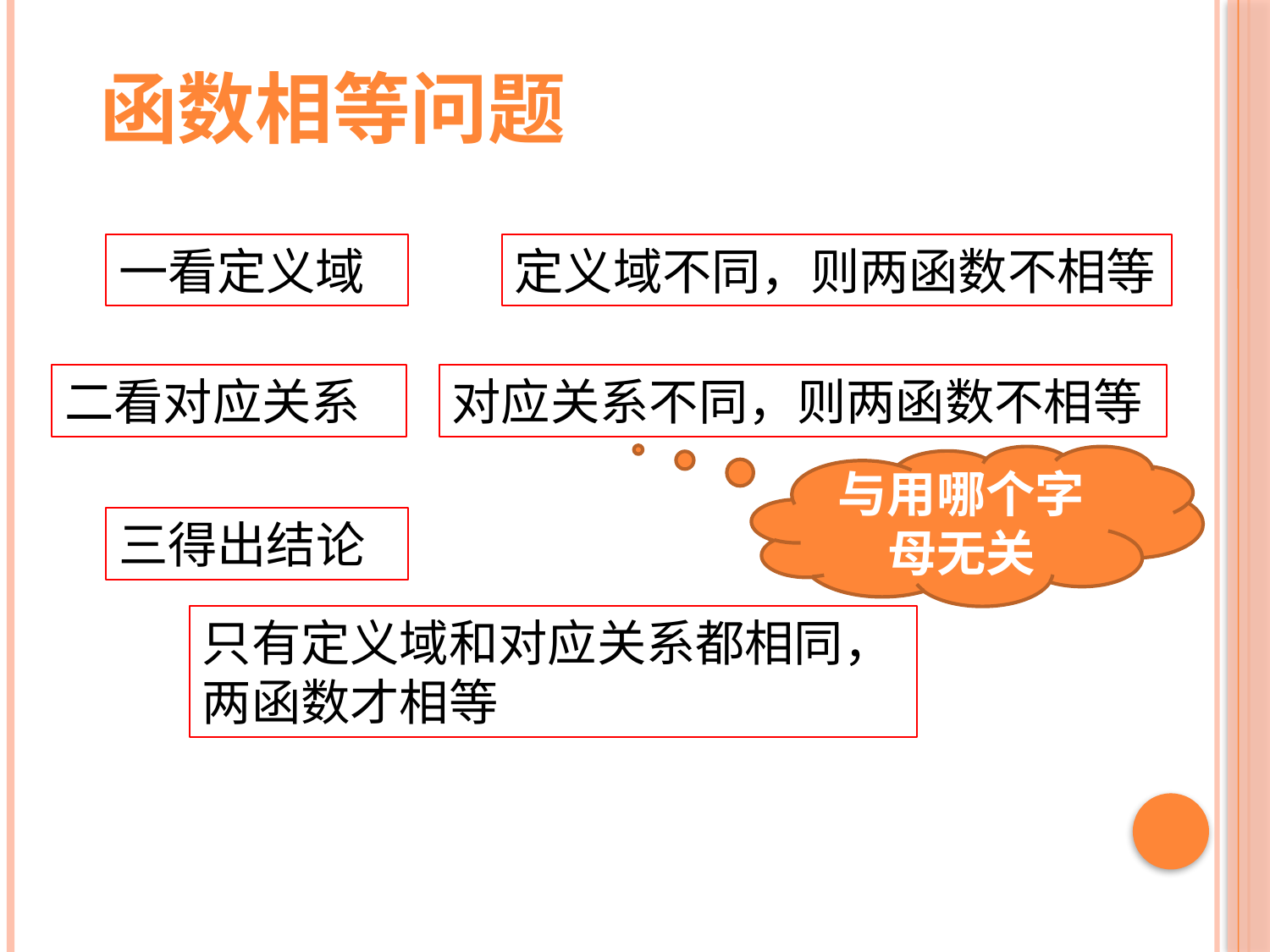

函数相等问题
一看定义域
定义域不同，则两函数不相等
二看对应关系
对应关系不同，则两函数不相等
与用哪个字母无关
三得出结论
只有定义域和对应关系都相同，两函数才相等